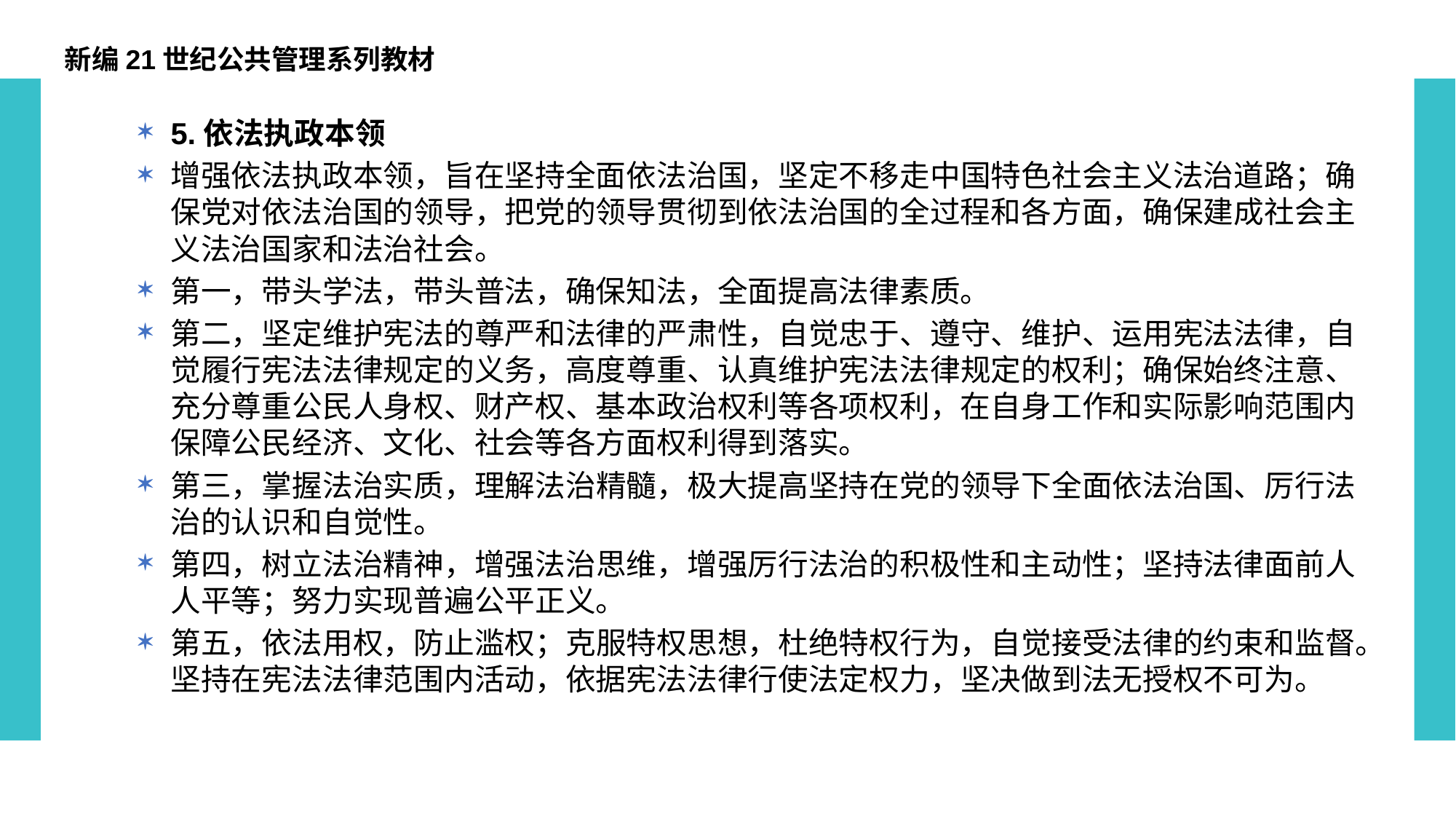

新编21世纪公共管理系列教材
5.依法执政本领
增强依法执政本领，旨在坚持全面依法治国，坚定不移走中国特色社会主义法治道路；确保党对依法治国的领导，把党的领导贯彻到依法治国的全过程和各方面，确保建成社会主义法治国家和法治社会。
第一，带头学法，带头普法，确保知法，全面提高法律素质。
第二，坚定维护宪法的尊严和法律的严肃性，自觉忠于、遵守、维护、运用宪法法律，自觉履行宪法法律规定的义务，高度尊重、认真维护宪法法律规定的权利；确保始终注意、充分尊重公民人身权、财产权、基本政治权利等各项权利，在自身工作和实际影响范围内保障公民经济、文化、社会等各方面权利得到落实。
第三，掌握法治实质，理解法治精髓，极大提高坚持在党的领导下全面依法治国、厉行法治的认识和自觉性。
第四，树立法治精神，增强法治思维，增强厉行法治的积极性和主动性；坚持法律面前人人平等；努力实现普遍公平正义。
第五，依法用权，防止滥权；克服特权思想，杜绝特权行为，自觉接受法律的约束和监督。坚持在宪法法律范围内活动，依据宪法法律行使法定权力，坚决做到法无授权不可为。